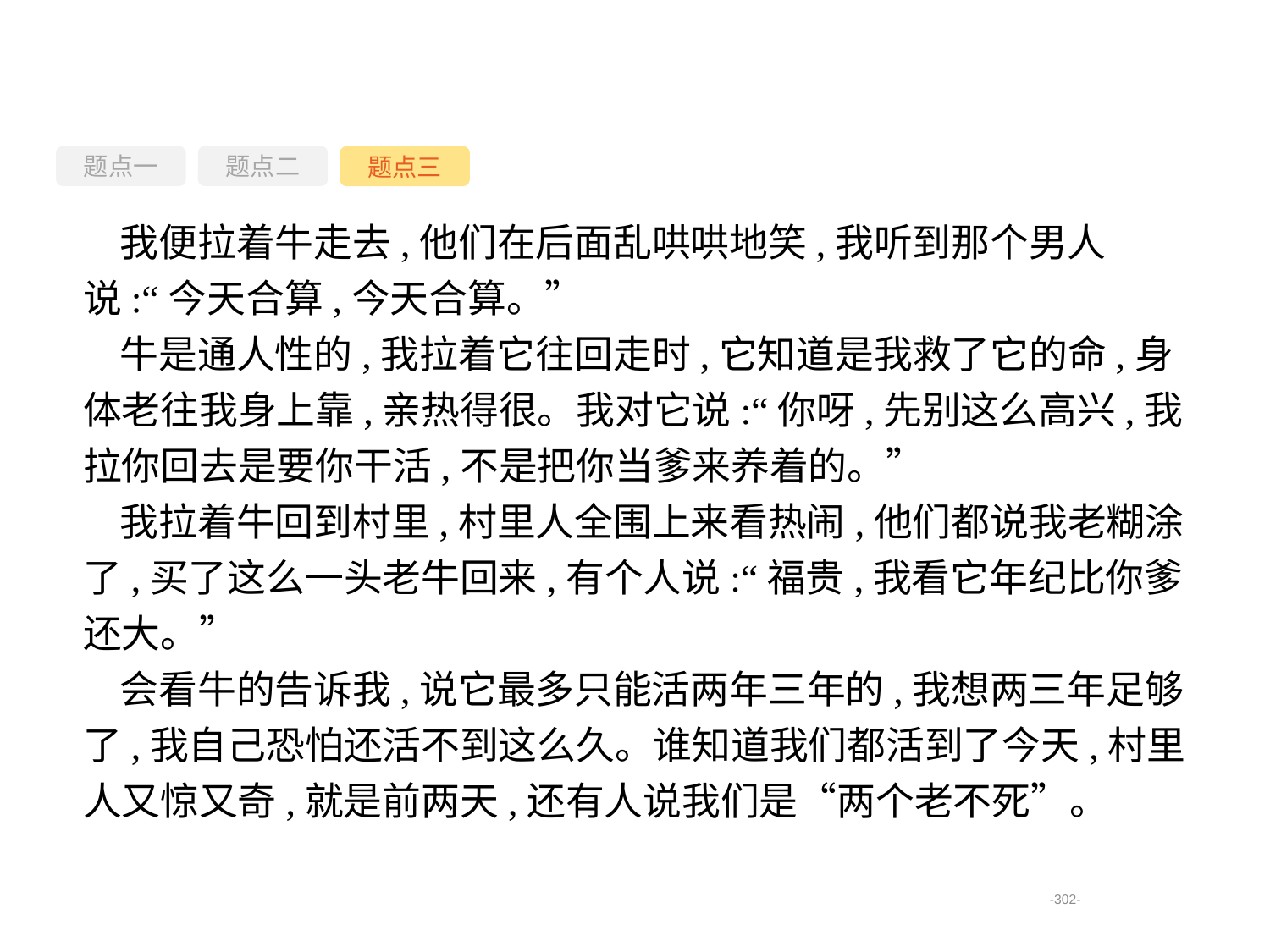

题点一
题点三
题点二
我便拉着牛走去,他们在后面乱哄哄地笑,我听到那个男人说:“今天合算,今天合算。”
牛是通人性的,我拉着它往回走时,它知道是我救了它的命,身体老往我身上靠,亲热得很。我对它说:“你呀,先别这么高兴,我拉你回去是要你干活,不是把你当爹来养着的。”
我拉着牛回到村里,村里人全围上来看热闹,他们都说我老糊涂了,买了这么一头老牛回来,有个人说:“福贵,我看它年纪比你爹还大。”
会看牛的告诉我,说它最多只能活两年三年的,我想两三年足够了,我自己恐怕还活不到这么久。谁知道我们都活到了今天,村里人又惊又奇,就是前两天,还有人说我们是“两个老不死”。
-302-